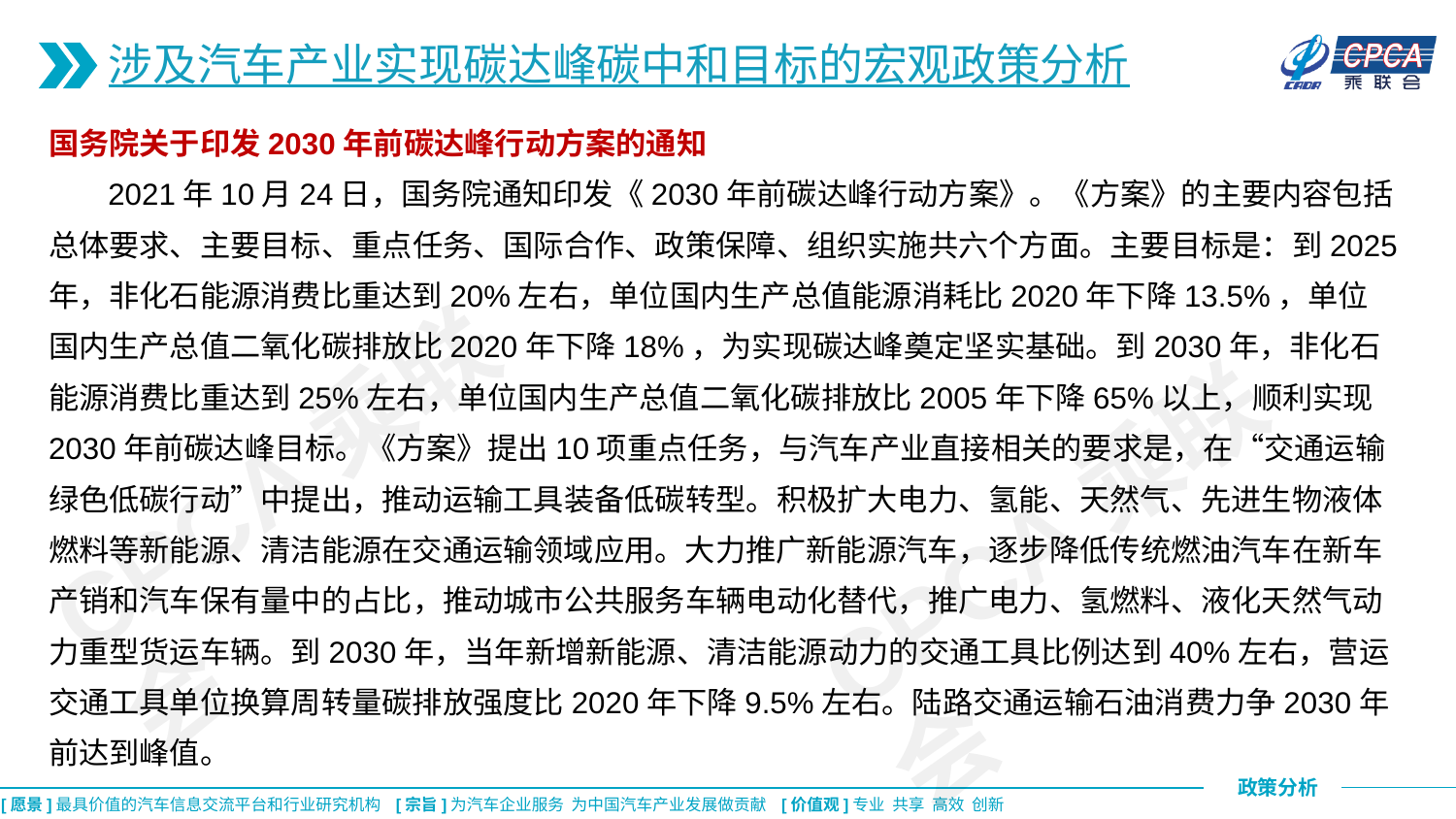

涉及汽车产业实现碳达峰碳中和目标的宏观政策分析
国务院关于印发2030年前碳达峰行动方案的通知
       2021年10月24日，国务院通知印发《2030年前碳达峰行动方案》。《方案》的主要内容包括总体要求、主要目标、重点任务、国际合作、政策保障、组织实施共六个方面。主要目标是：到2025年，非化石能源消费比重达到20%左右，单位国内生产总值能源消耗比2020年下降13.5%，单位国内生产总值二氧化碳排放比2020年下降18%，为实现碳达峰奠定坚实基础。到2030年，非化石能源消费比重达到25%左右，单位国内生产总值二氧化碳排放比2005年下降65%以上，顺利实现2030年前碳达峰目标。《方案》提出10项重点任务，与汽车产业直接相关的要求是，在“交通运输绿色低碳行动”中提出，推动运输工具装备低碳转型。积极扩大电力、氢能、天然气、先进生物液体燃料等新能源、清洁能源在交通运输领域应用。大力推广新能源汽车，逐步降低传统燃油汽车在新车产销和汽车保有量中的占比，推动城市公共服务车辆电动化替代，推广电力、氢燃料、液化天然气动力重型货运车辆。到2030年，当年新增新能源、清洁能源动力的交通工具比例达到40%左右，营运交通工具单位换算周转量碳排放强度比2020年下降9.5%左右。陆路交通运输石油消费力争2030年前达到峰值。
CPCA乘联会
CPCA乘联会